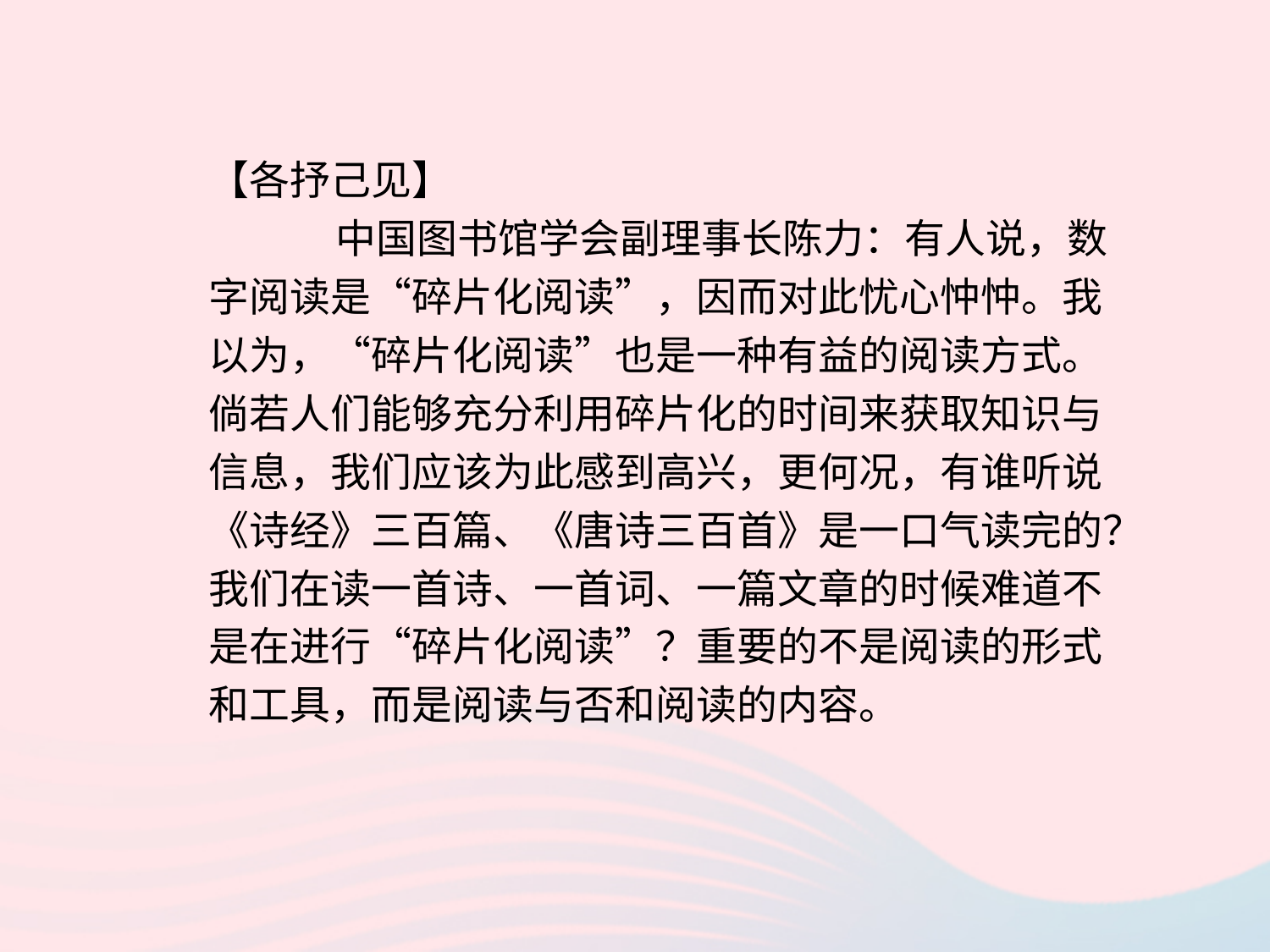

【各抒己见】
	中国图书馆学会副理事长陈力：有人说，数字阅读是“碎片化阅读”，因而对此忧心忡忡。我以为，“碎片化阅读”也是一种有益的阅读方式。倘若人们能够充分利用碎片化的时间来获取知识与信息，我们应该为此感到高兴，更何况，有谁听说《诗经》三百篇、《唐诗三百首》是一口气读完的？我们在读一首诗、一首词、一篇文章的时候难道不是在进行“碎片化阅读”？重要的不是阅读的形式和工具，而是阅读与否和阅读的内容。